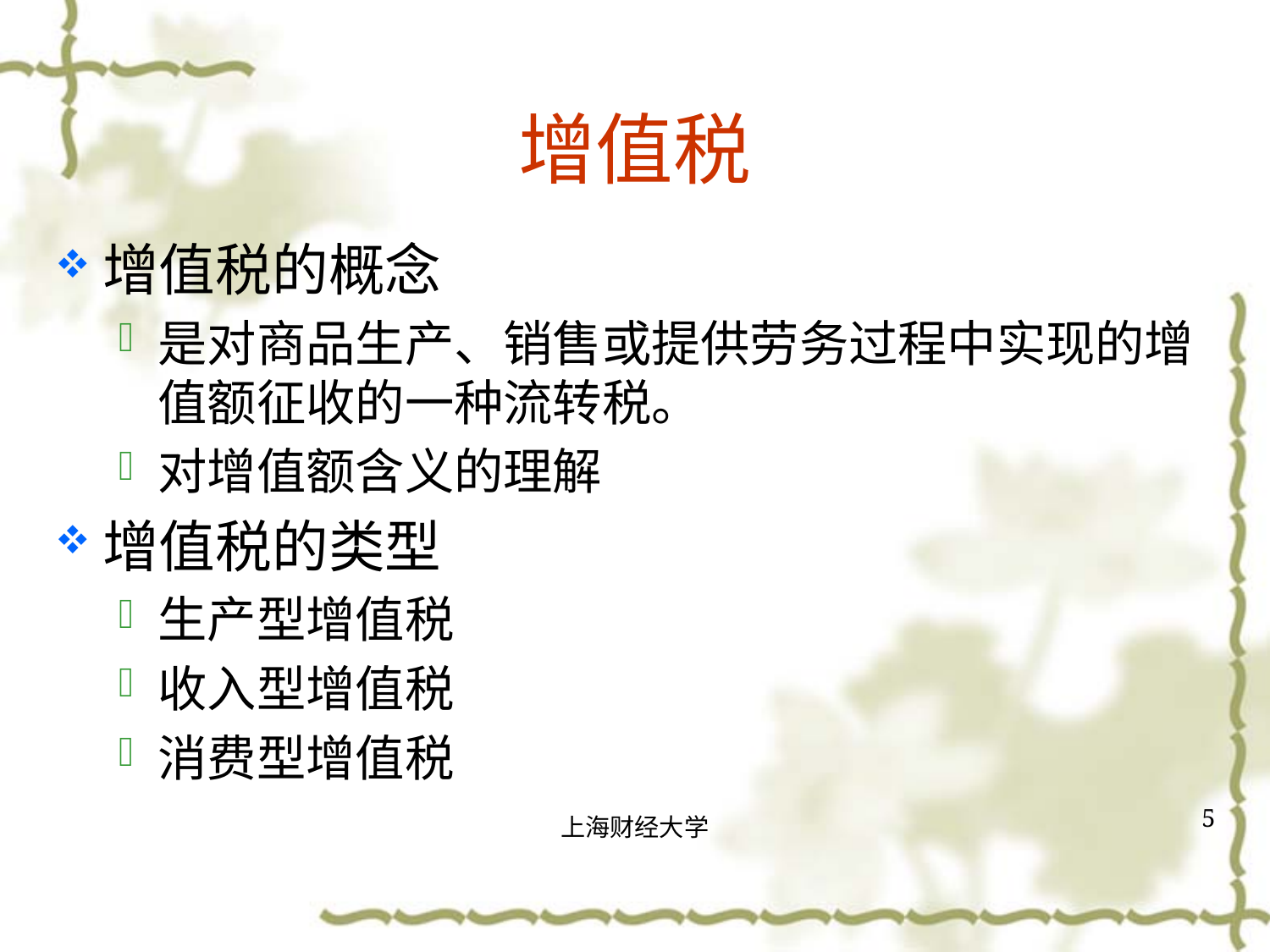

# 增值税
增值税的概念
是对商品生产、销售或提供劳务过程中实现的增值额征收的一种流转税。
对增值额含义的理解
增值税的类型
生产型增值税
收入型增值税
消费型增值税
5
上海财经大学